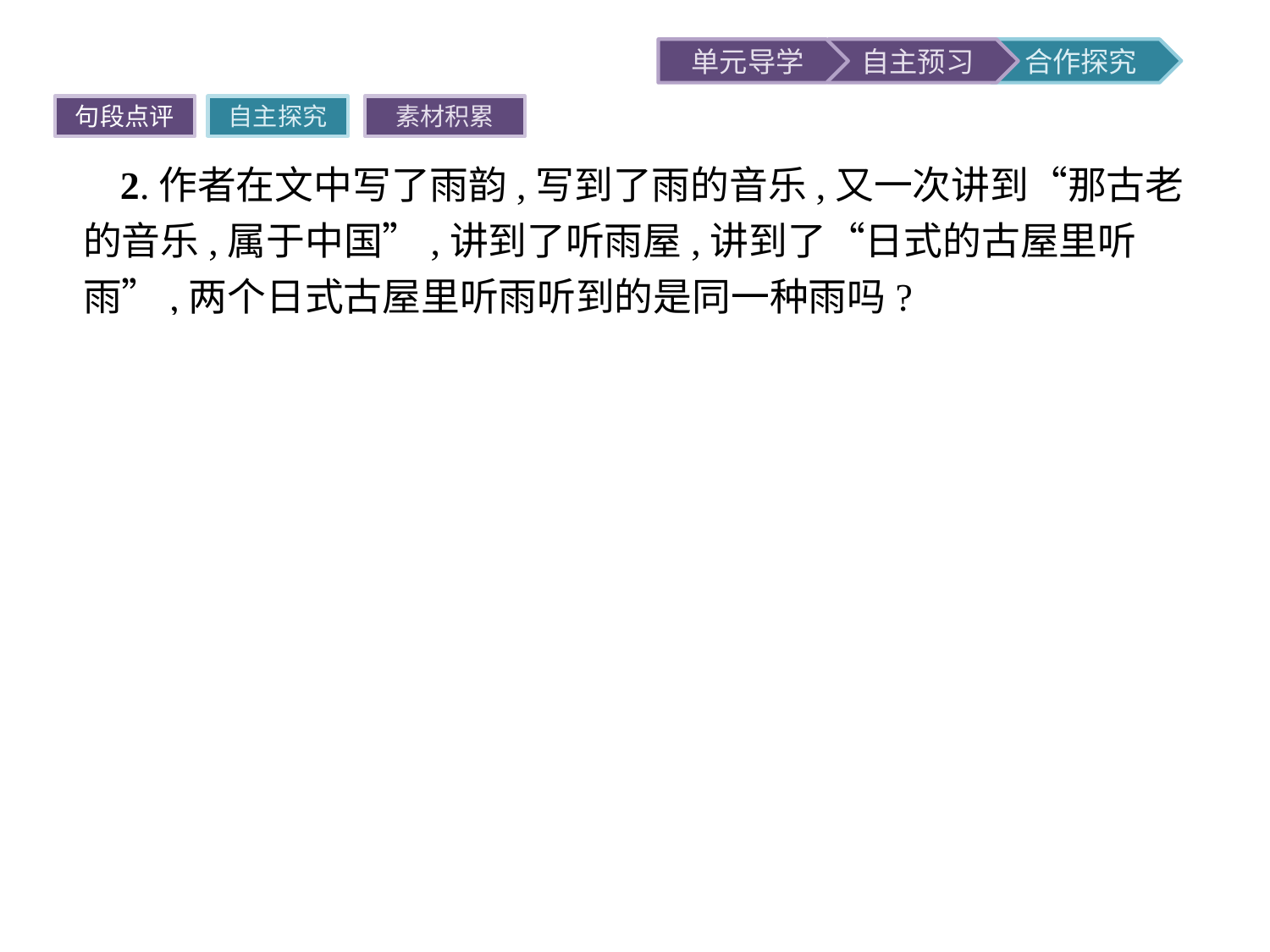

句段点评
自主探究
素材积累
2.作者在文中写了雨韵,写到了雨的音乐,又一次讲到“那古老的音乐,属于中国”,讲到了听雨屋,讲到了“日式的古屋里听雨”,两个日式古屋里听雨听到的是同一种雨吗?
提示不是。前一种听到的是台风台雨、雷雨、暴雨、西北雨,写到了凄凉的秋意。听到这些的时候,作者那颗平静的心再也无法宁静,只剩下了一份凄凉、惆怅、冷湿的情怀。后者从春雨绵绵,听到了秋雨潇潇,从少年听到中年,雨是一种单调而耐听的音乐,而且是回忆的音乐,于是自然地想到了江南,想到了四川。但是梦总会醒的,是回忆总会回到现实的,于是他又无法不回到70年代的台北,回到那个黑白的公寓时代,瓦的音乐成了绝响,美丽的蝴蝶飞入了历史的记忆,现在真的不需要了吗?并不是的,生活富足了,可是色彩却单一了,情韵没有了,只剩下一张黑白的默片,表达了作者的一种深深的遗憾,一种家国之痛的遗憾。